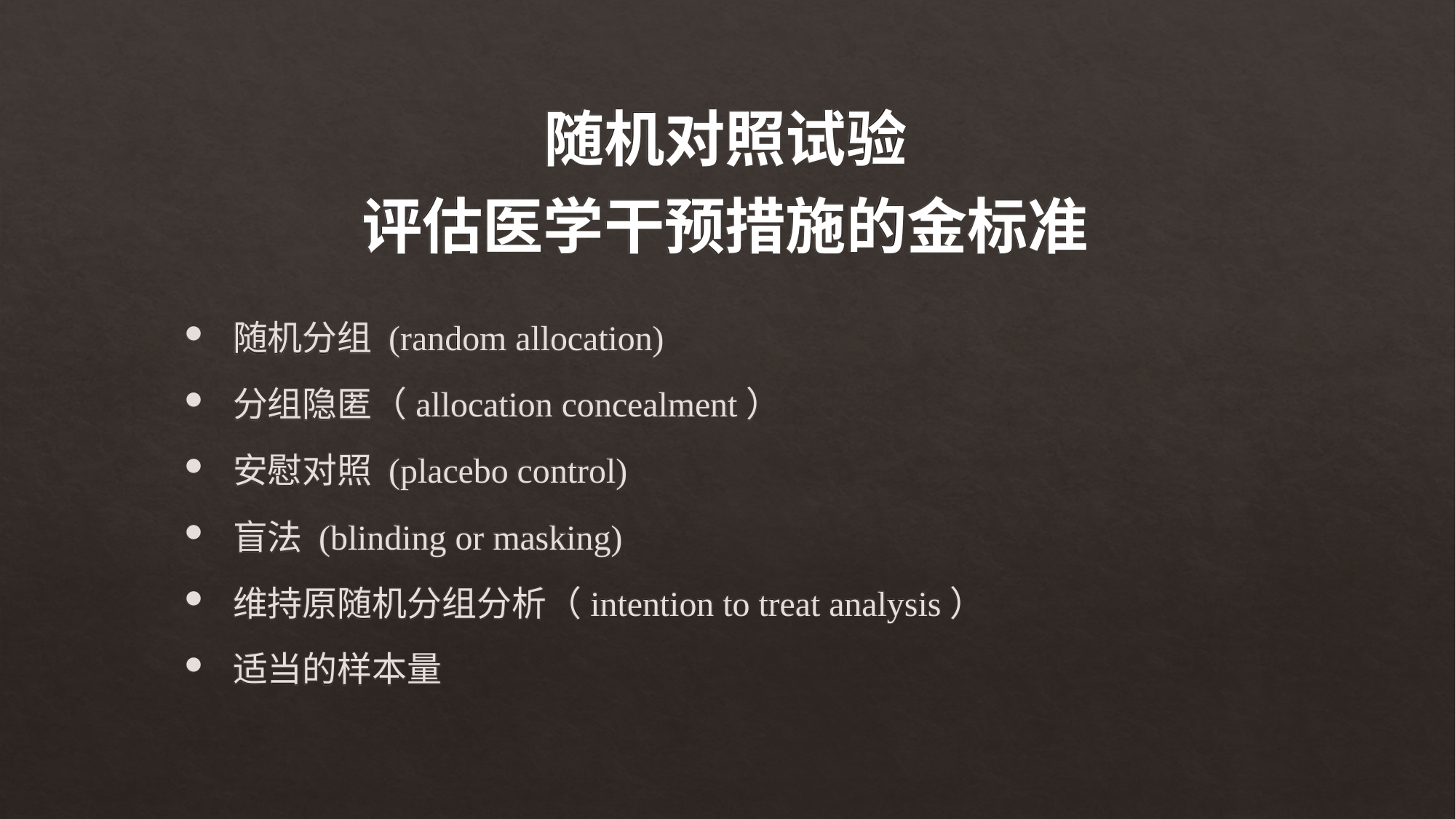

随机对照试验
评估医学干预措施的金标准
  随机分组 (random allocation)
  分组隐匿（allocation concealment）
  安慰对照 (placebo control)
  盲法 (blinding or masking)
  维持原随机分组分析（intention to treat analysis）
  适当的样本量